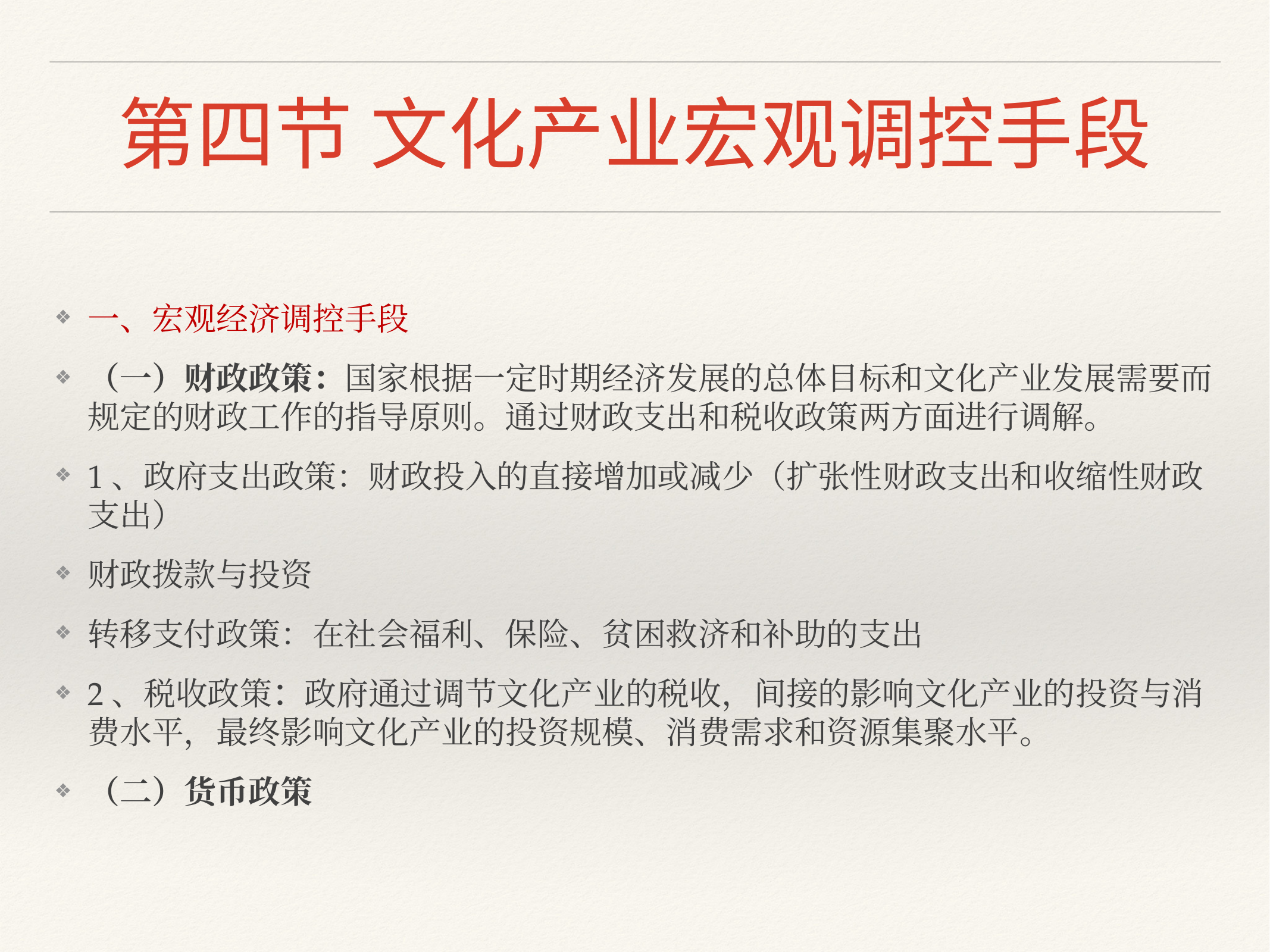

# 第四节 文化产业宏观调控手段
一、宏观经济调控手段
（一）财政政策：国家根据一定时期经济发展的总体目标和文化产业发展需要而规定的财政工作的指导原则。通过财政支出和税收政策两方面进行调解。
1、政府支出政策：财政投入的直接增加或减少（扩张性财政支出和收缩性财政支出）
财政拨款与投资
转移支付政策：在社会福利、保险、贫困救济和补助的支出
2、税收政策：政府通过调节文化产业的税收，间接的影响文化产业的投资与消费水平，最终影响文化产业的投资规模、消费需求和资源集聚水平。
（二）货币政策